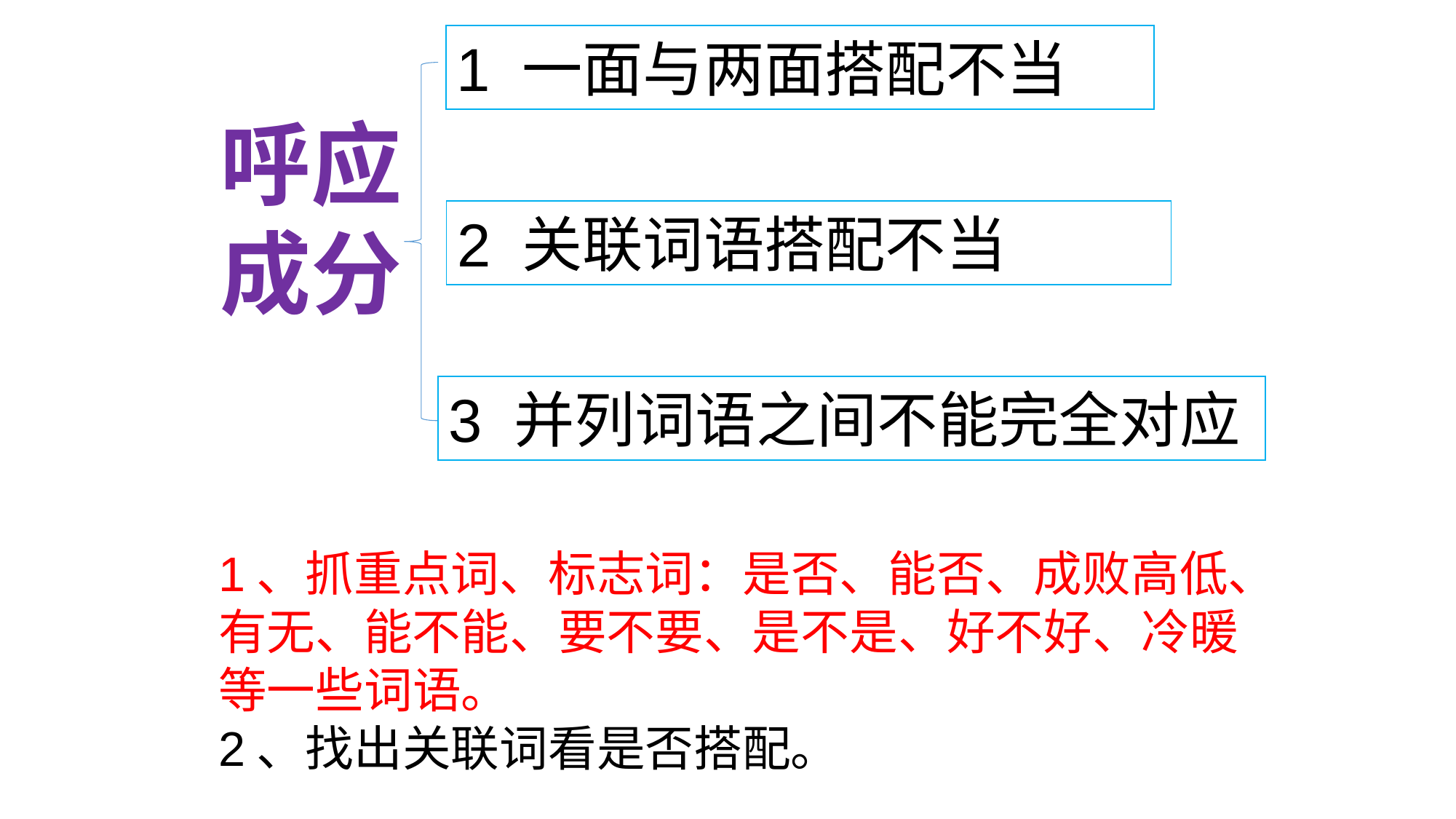

1 一面与两面搭配不当

呼应
成分
2 关联词语搭配不当
3 并列词语之间不能完全对应
1、抓重点词、标志词：是否、能否、成败高低、有无、能不能、要不要、是不是、好不好、冷暖等一些词语。
2、找出关联词看是否搭配。